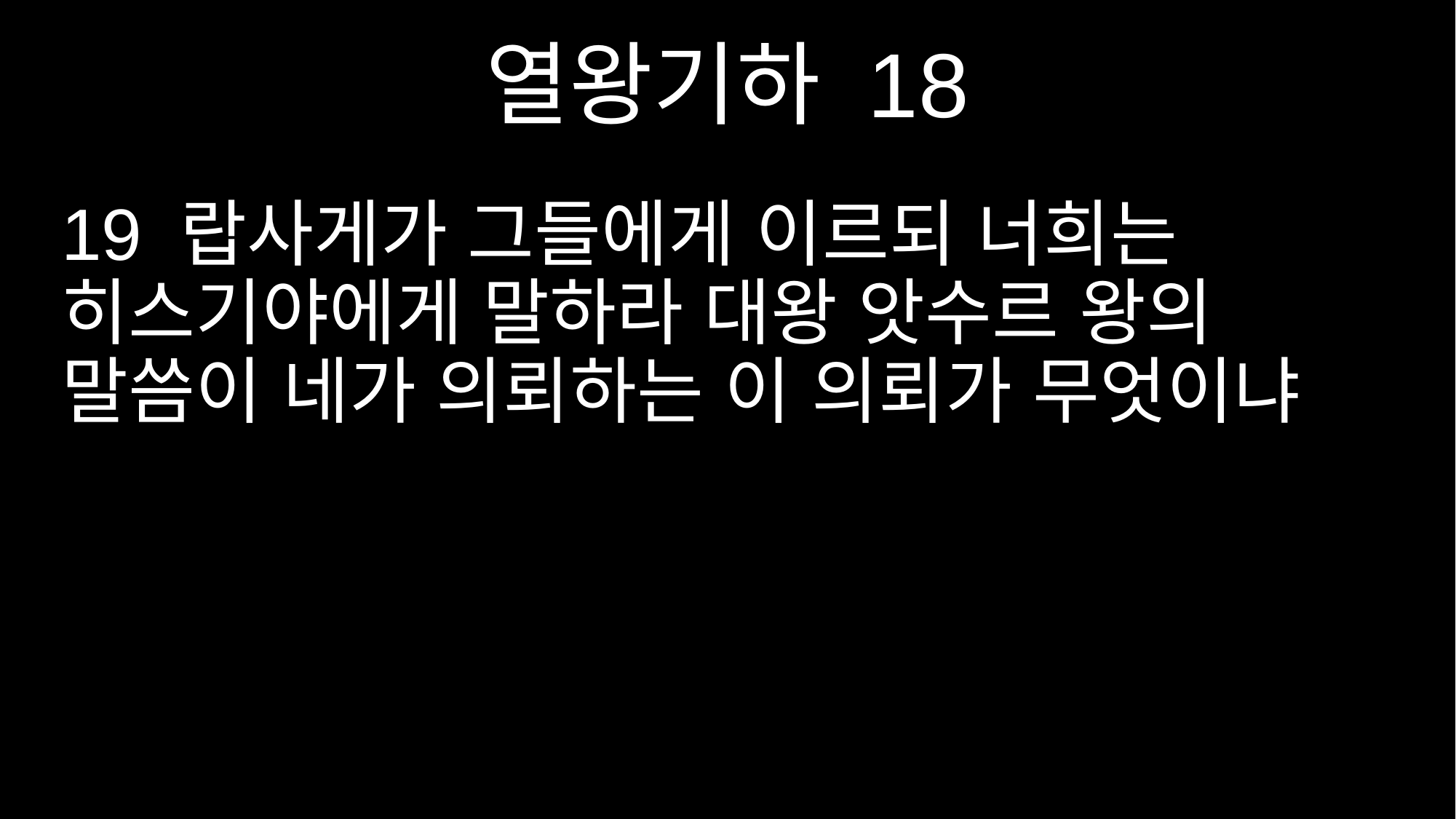

열왕기하 18
19 랍사게가 그들에게 이르되 너희는 히스기야에게 말하라 대왕 앗수르 왕의 말씀이 네가 의뢰하는 이 의뢰가 무엇이냐